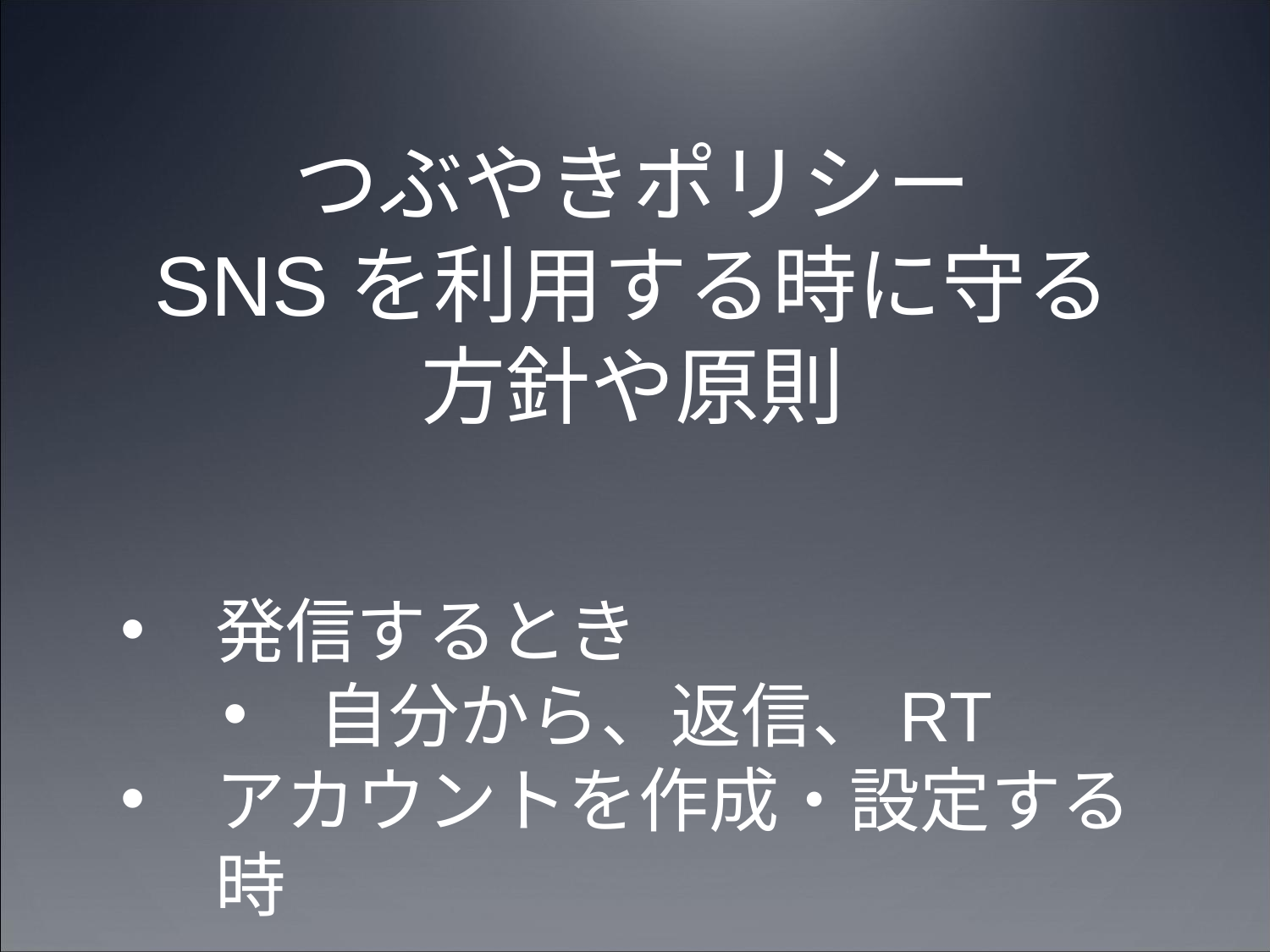

つぶやきポリシー
SNSを利用する時に守る
方針や原則
発信するとき
自分から、返信、RT
アカウントを作成・設定する時